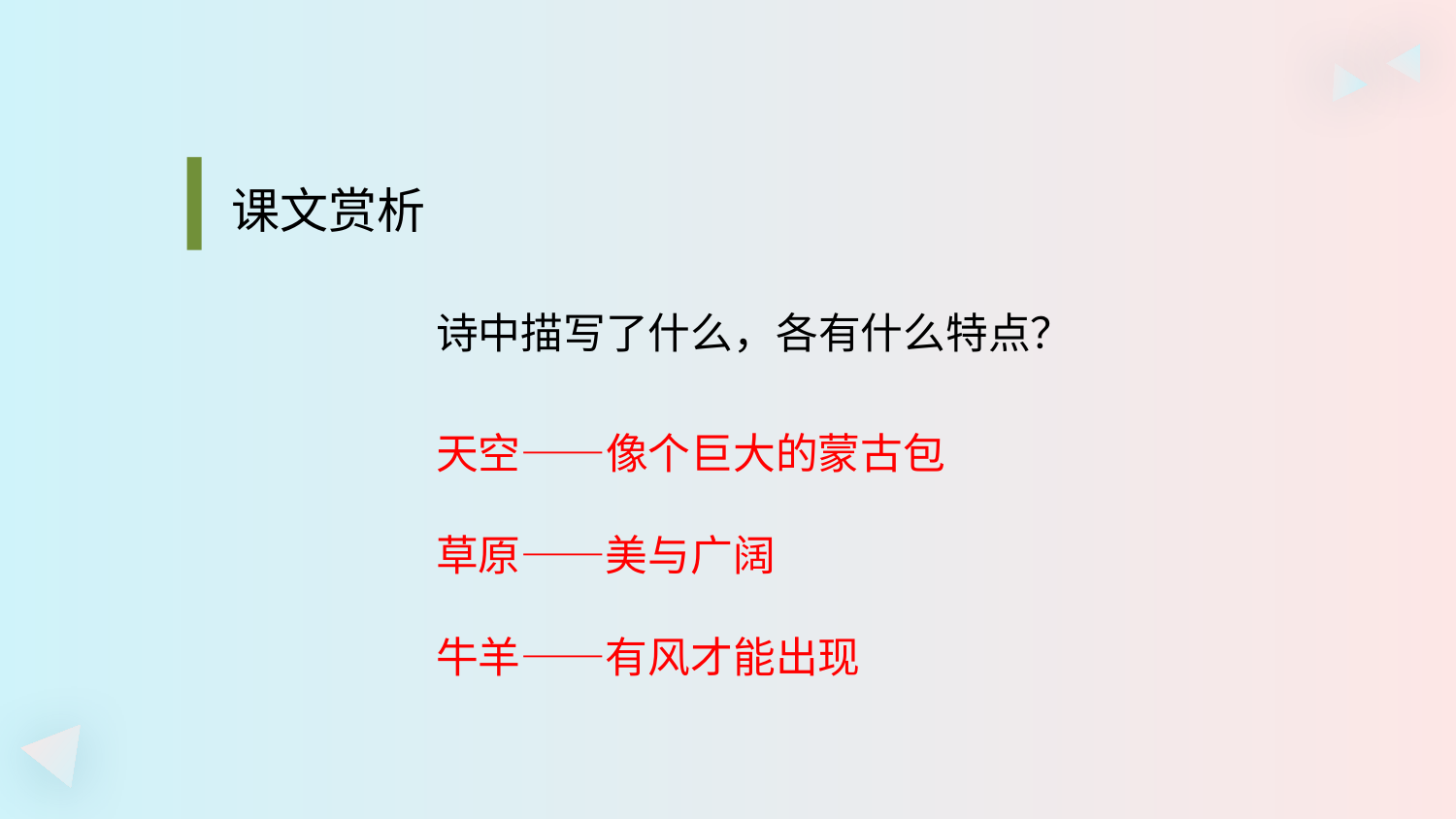

#

课文赏析
诗中描写了什么，各有什么特点？

天空——像个巨大的蒙古包

草原——美与广阔

牛羊——有风才能出现